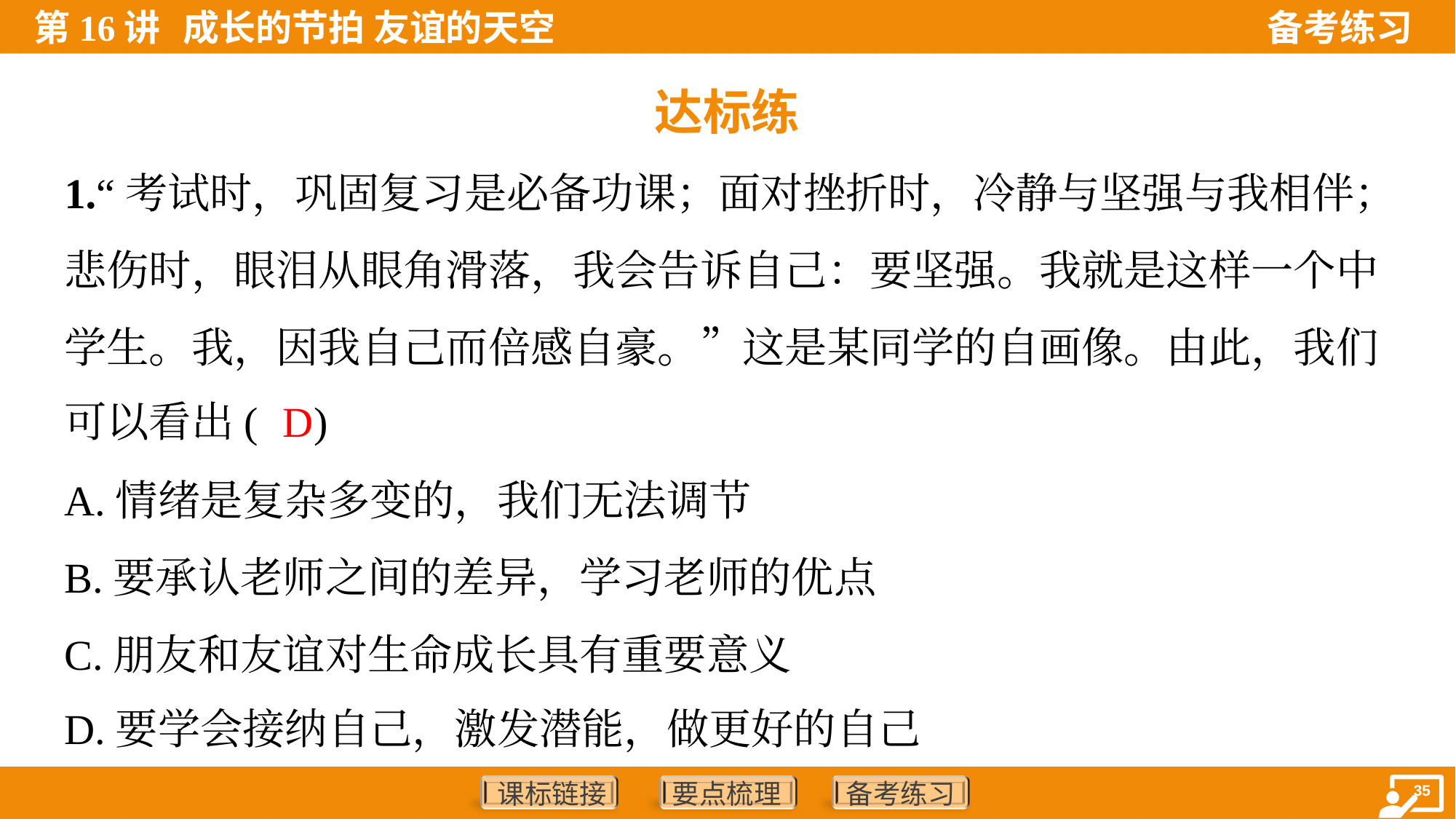

达标练
1.“考试时，巩固复习是必备功课；面对挫折时，冷静与坚强与我相伴；
悲伤时，眼泪从眼角滑落，我会告诉自己：要坚强。我就是这样一个中
学生。我，因我自己而倍感自豪。”这是某同学的自画像。由此，我们
可以看出(     )
D
A.情绪是复杂多变的，我们无法调节
B.要承认老师之间的差异，学习老师的优点
C.朋友和友谊对生命成长具有重要意义
D.要学会接纳自己，激发潜能，做更好的自己